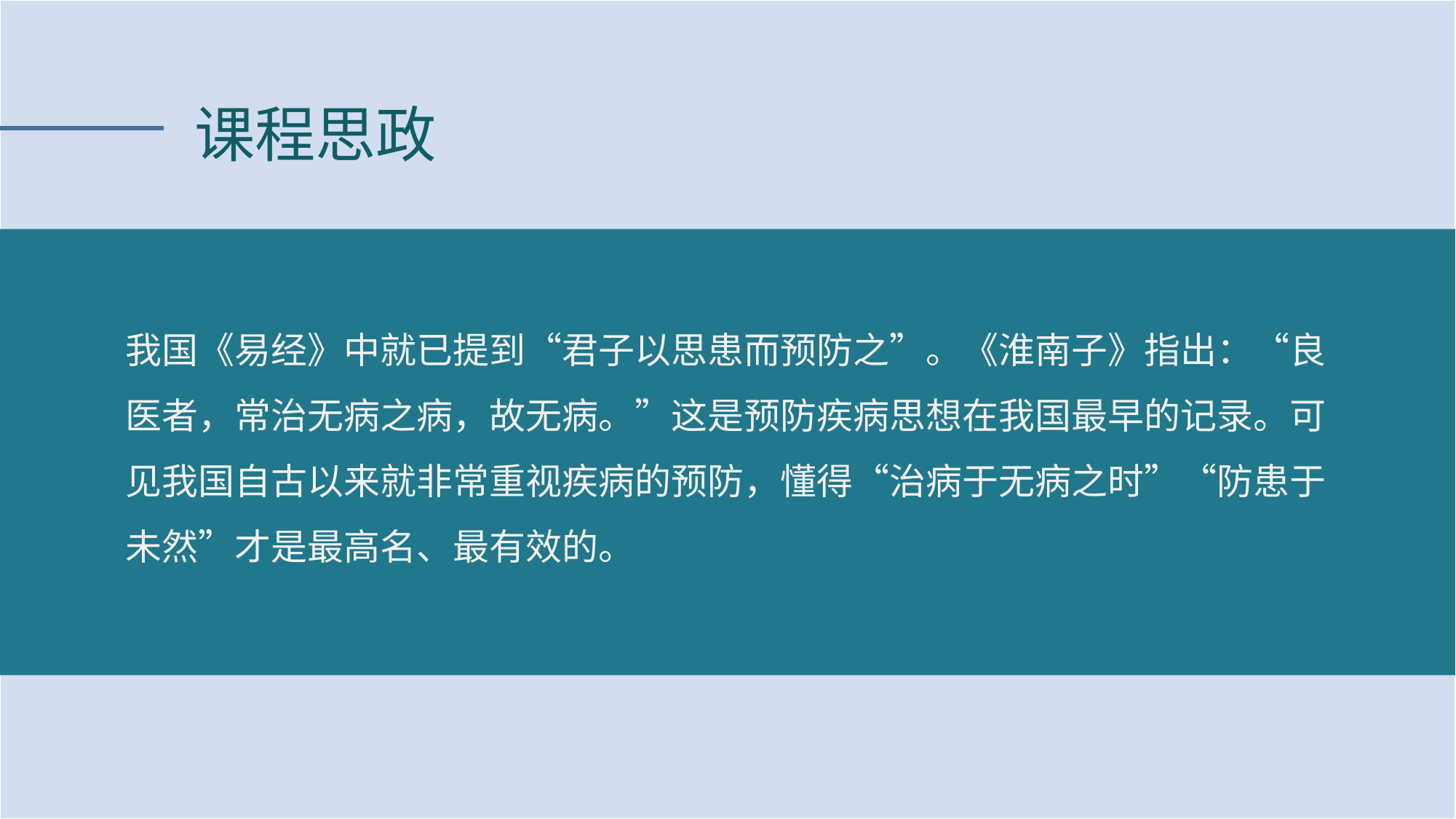

课程思政

我国《易经》中就已提到“君子以思患而预防之”。《淮南子》指出：“良医者，常治无病之病，故无病。”这是预防疾病思想在我国最早的记录。可见我国自古以来就非常重视疾病的预防，懂得“治病于无病之时”“防患于未然”才是最高名、最有效的。